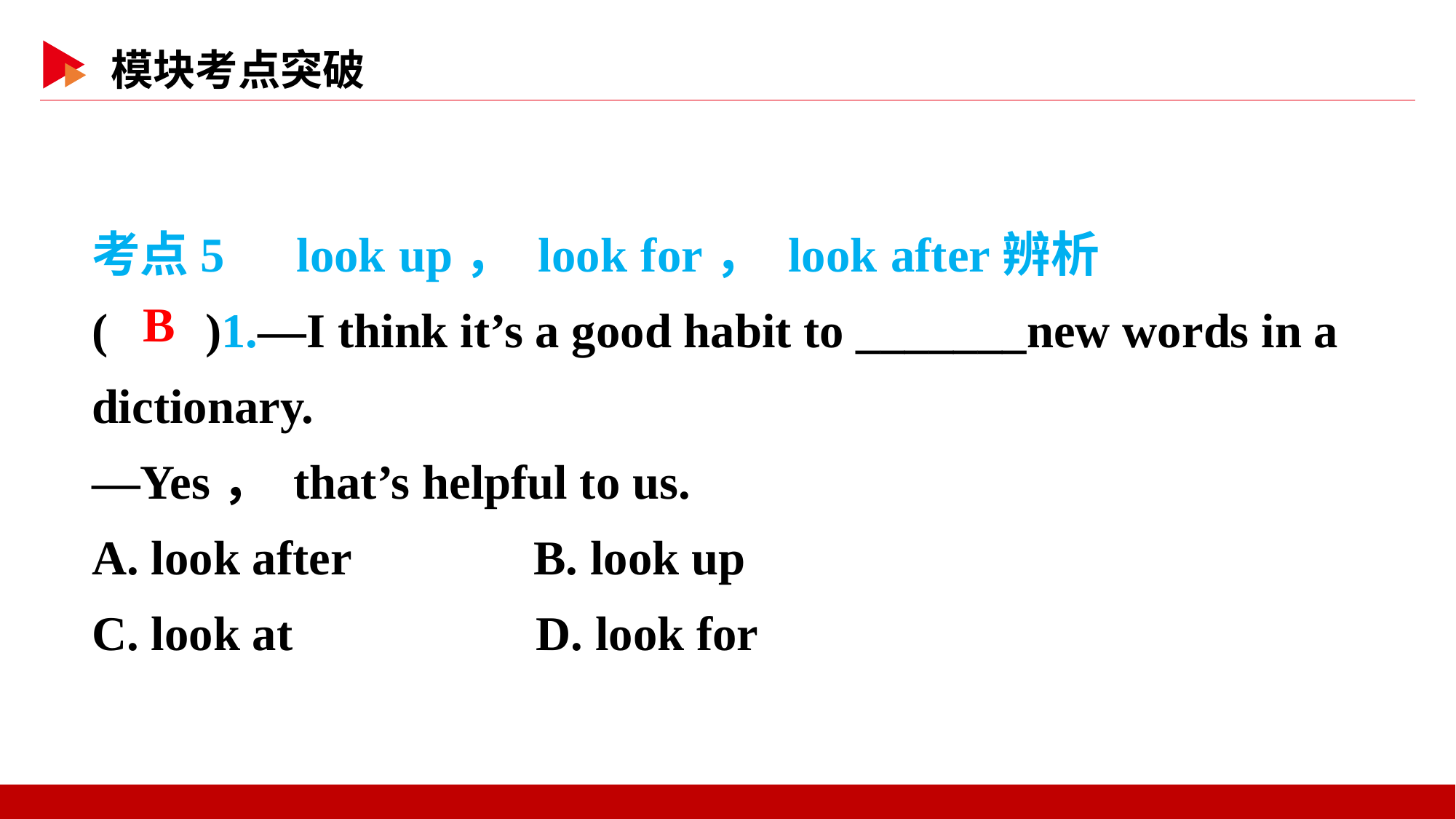

考点5　look up， look for， look after辨析
(        )1.—I think it’s a good habit to _______new words in a dictionary.
—Yes， that’s helpful to us.
A. look after               B. look up
C. look at                    D. look for
   B